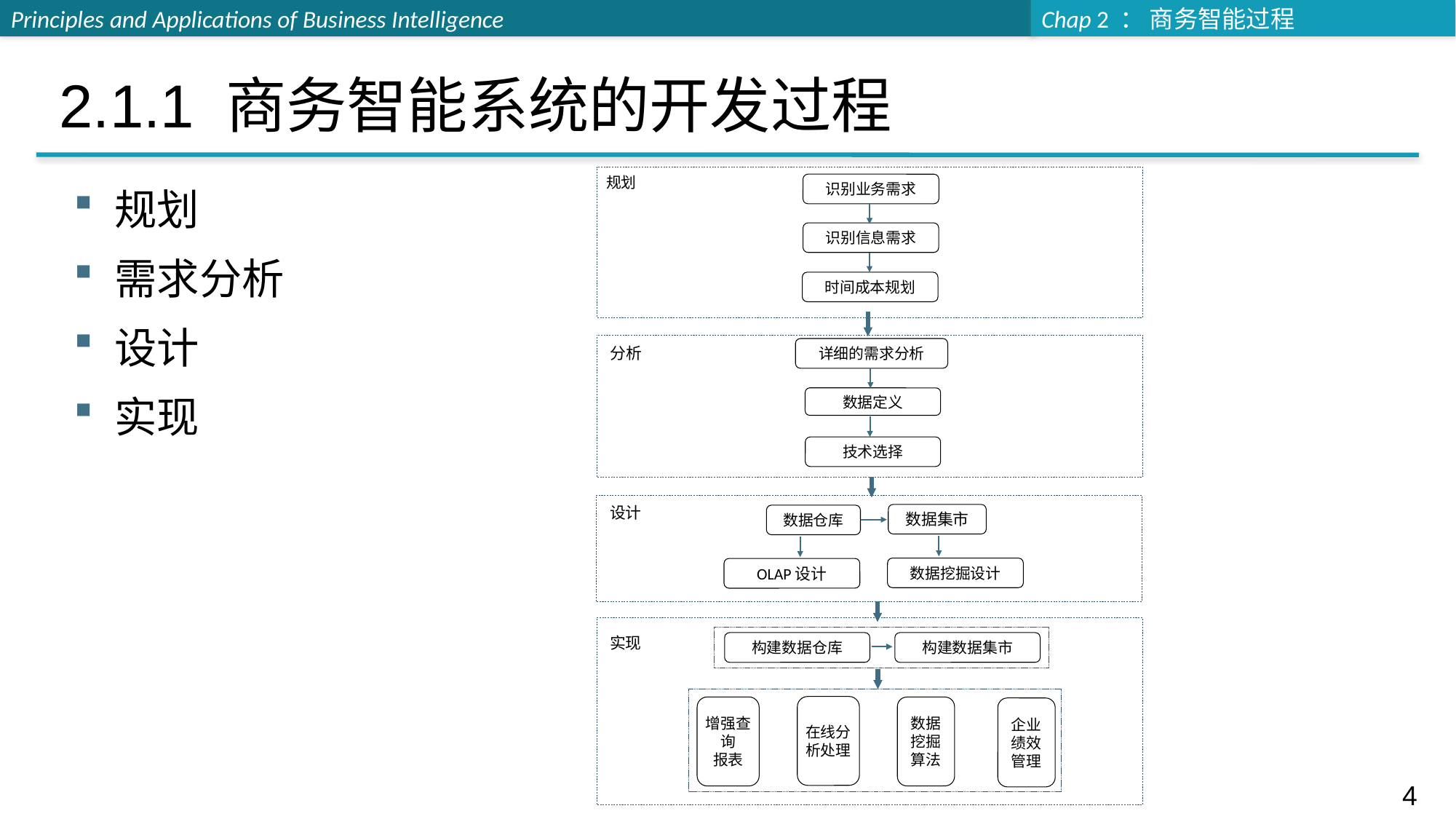

# 2.1.1 商务智能系统的开发过程

规划
识别业务需求
识别信息需求
时间成本规划

详细的需求分析
分析
数据定义
技术选择

设计
数据集市
数据仓库
数据挖掘设计
OLAP设计

实现
构建数据仓库
构建数据集市

在线分析处理
增强查询
报表
数据挖掘算法
企业绩效管理
规划
需求分析
设计
实现